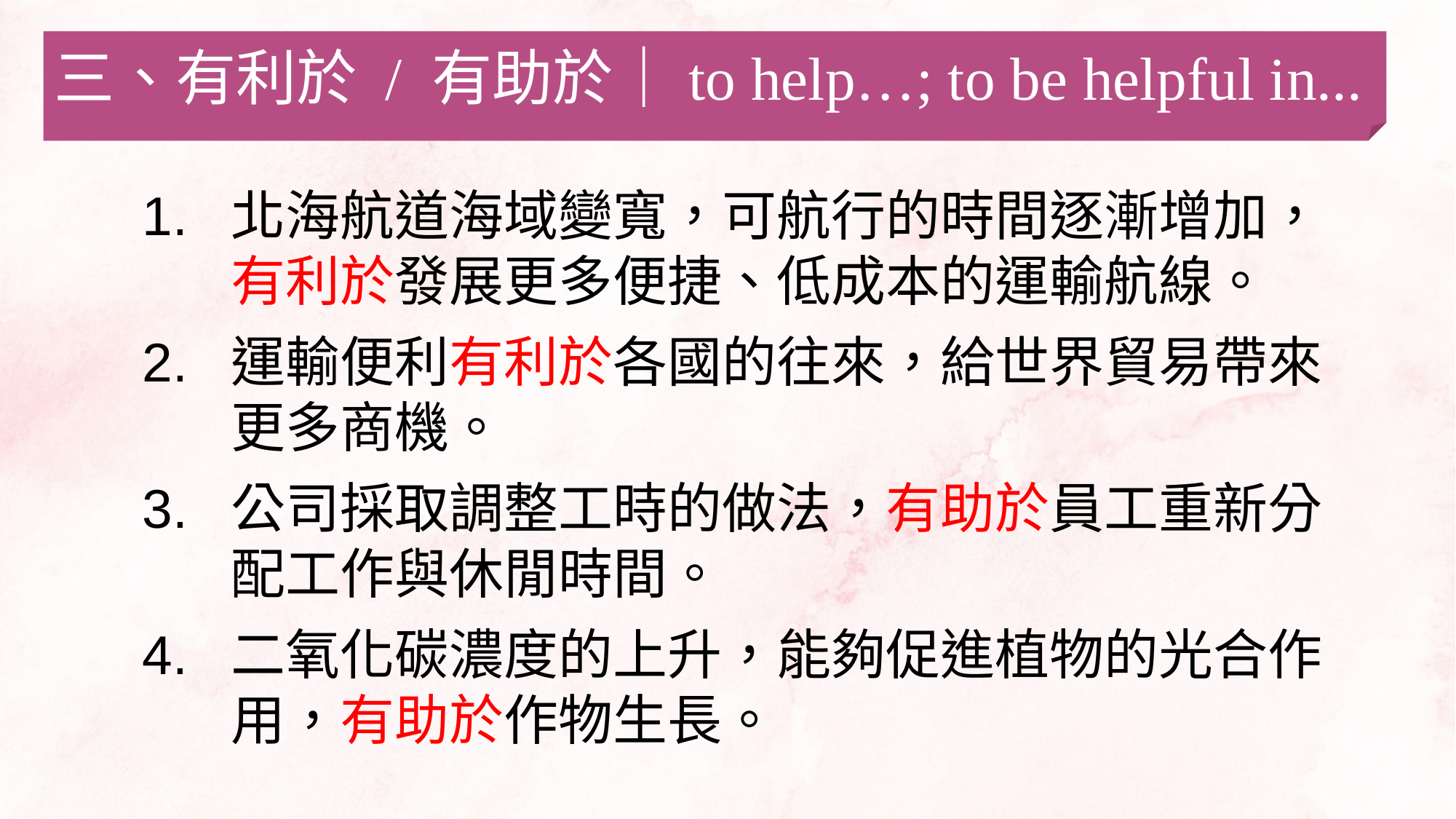

三、有利於 / 有助於｜to help…; to be helpful in...
北海航道海域變寬，可航行的時間逐漸增加，有利於發展更多便捷、低成本的運輸航線。
運輸便利有利於各國的往來，給世界貿易帶來更多商機。
公司採取調整工時的做法，有助於員工重新分配工作與休閒時間。
二氧化碳濃度的上升，能夠促進植物的光合作用，有助於作物生長。